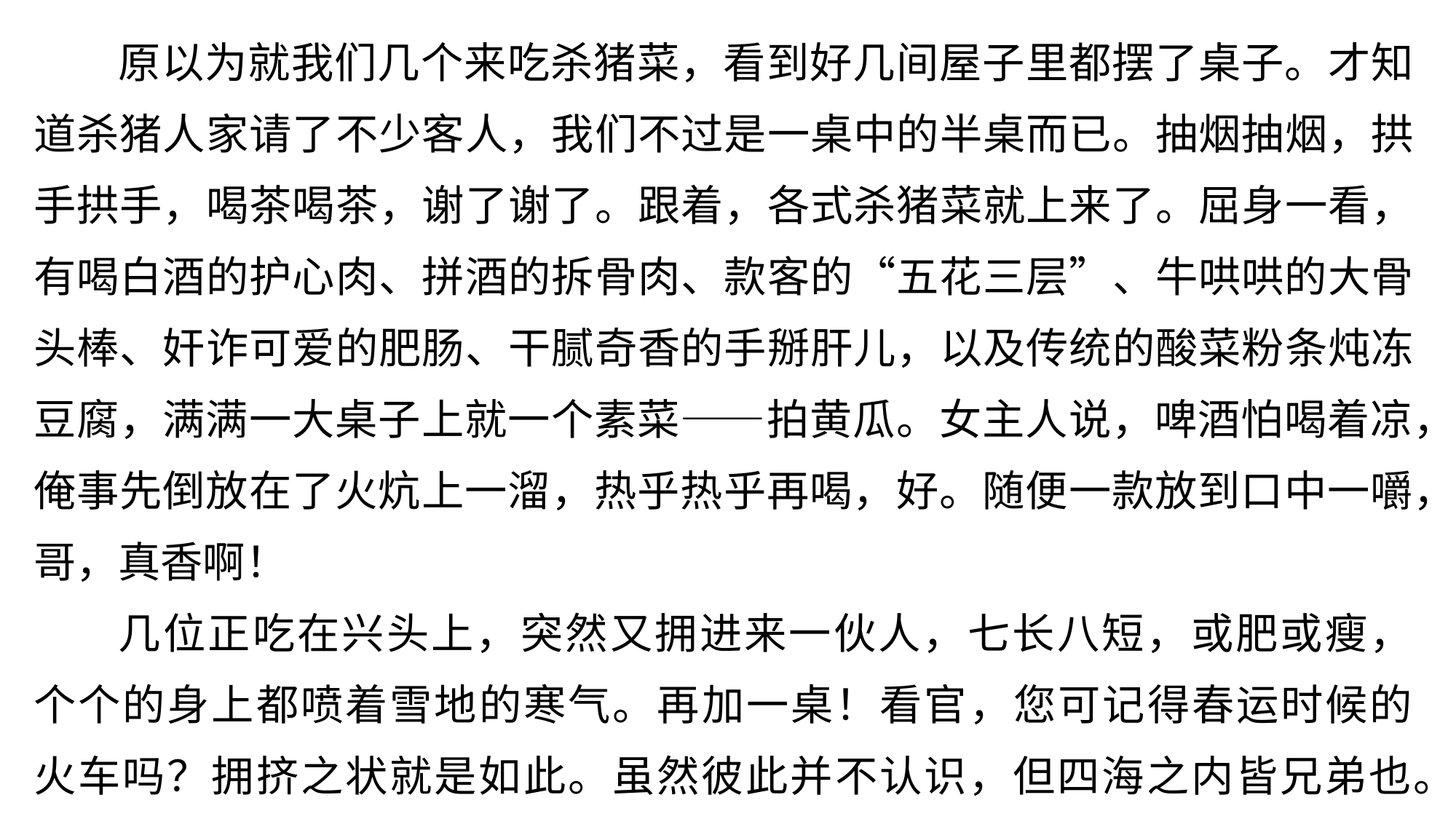

原以为就我们几个来吃杀猪菜，看到好几间屋子里都摆了桌子。才知道杀猪人家请了不少客人，我们不过是一桌中的半桌而已。抽烟抽烟，拱手拱手，喝茶喝茶，谢了谢了。跟着，各式杀猪菜就上来了。屈身一看，有喝白酒的护心肉、拼酒的拆骨肉、款客的“五花三层”、牛哄哄的大骨头棒、奸诈可爱的肥肠、干腻奇香的手掰肝儿，以及传统的酸菜粉条炖冻豆腐，满满一大桌子上就一个素菜——拍黄瓜。女主人说，啤酒怕喝着凉，俺事先倒放在了火炕上一溜，热乎热乎再喝，好。随便一款放到口中一嚼，哥，真香啊！
几位正吃在兴头上，突然又拥进来一伙人，七长八短，或肥或瘦，个个的身上都喷着雪地的寒气。再加一桌！看官，您可记得春运时候的火车吗？拥挤之状就是如此。虽然彼此并不认识，但四海之内皆兄弟也。